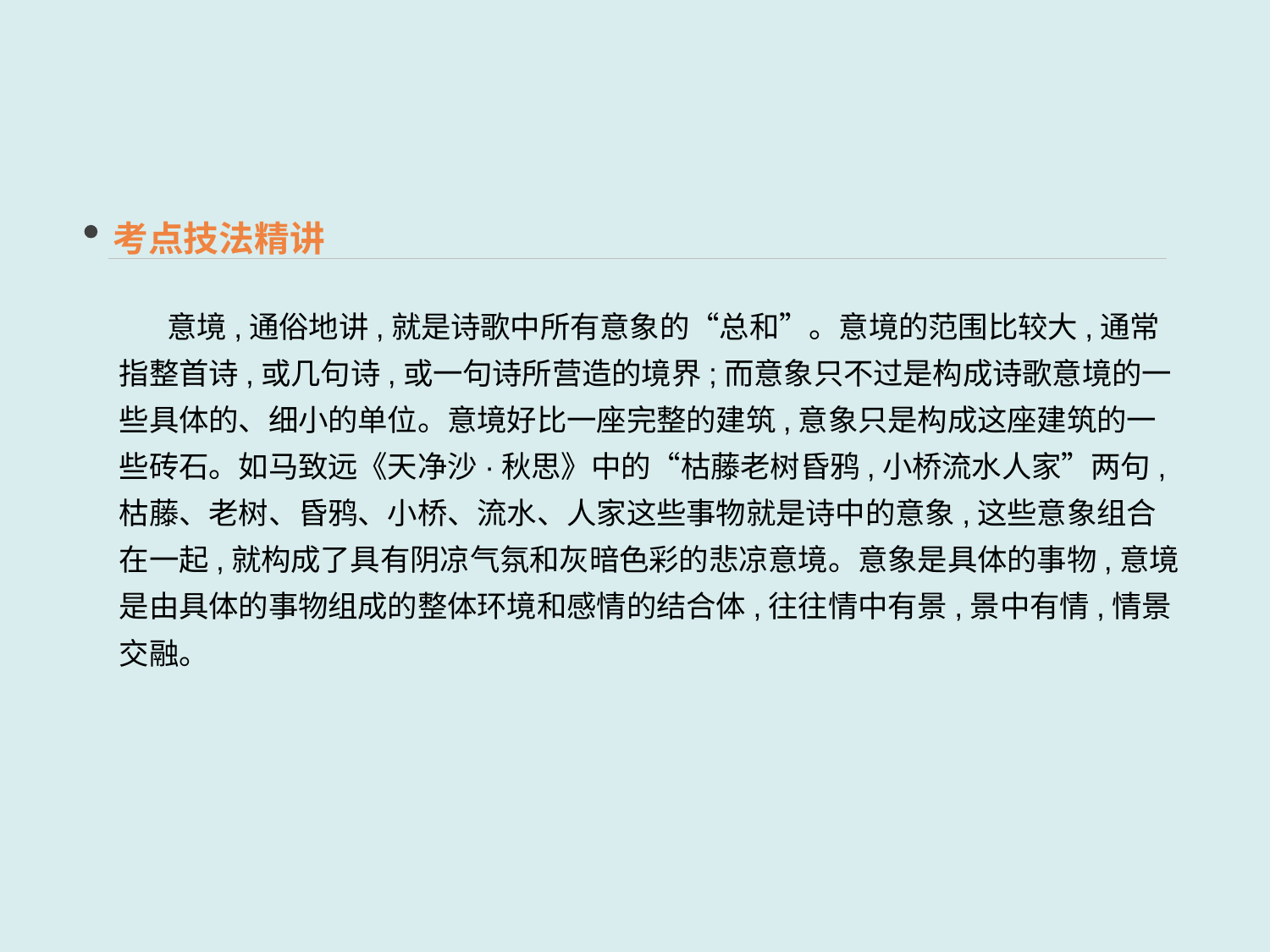

考点技法精讲

      意境,通俗地讲,就是诗歌中所有意象的“总和”。意境的范围比较大,通常指整首诗,或几句诗,或一句诗所营造的境界;而意象只不过是构成诗歌意境的一些具体的、细小的单位。意境好比一座完整的建筑,意象只是构成这座建筑的一些砖石。如马致远《天净沙·秋思》中的“枯藤老树昏鸦,小桥流水人家”两句,枯藤、老树、昏鸦、小桥、流水、人家这些事物就是诗中的意象,这些意象组合在一起,就构成了具有阴凉气氛和灰暗色彩的悲凉意境。意象是具体的事物,意境是由具体的事物组成的整体环境和感情的结合体,往往情中有景,景中有情,情景交融。